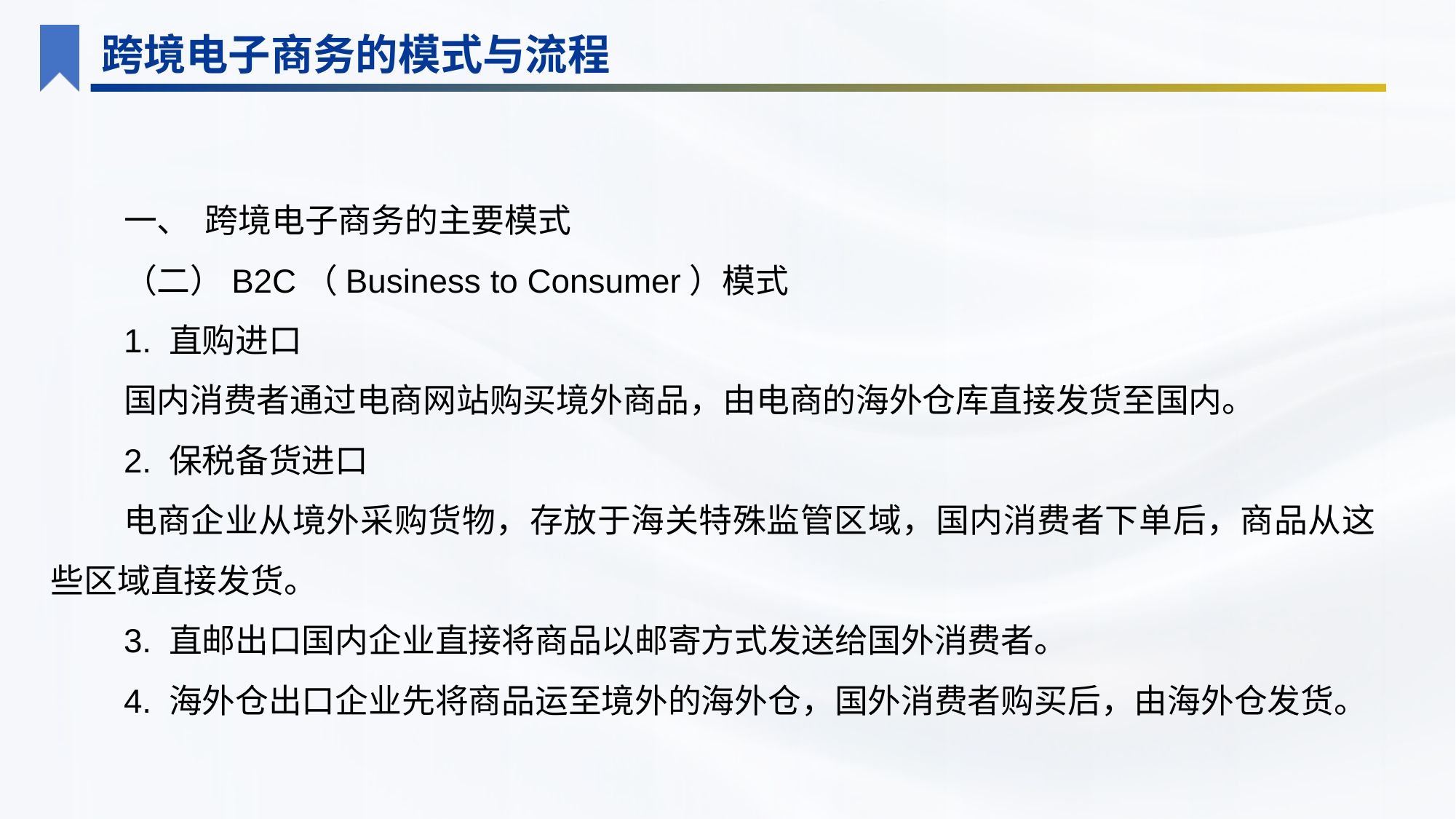

跨境电子商务的模式与流程
一、  跨境电子商务的主要模式
（二）B2C（Business to Consumer）模式
1. 直购进口
国内消费者通过电商网站购买境外商品，由电商的海外仓库直接发货至国内。
2. 保税备货进口
电商企业从境外采购货物，存放于海关特殊监管区域，国内消费者下单后，商品从这些区域直接发货。
3. 直邮出口国内企业直接将商品以邮寄方式发送给国外消费者。
4. 海外仓出口企业先将商品运至境外的海外仓，国外消费者购买后，由海外仓发货。